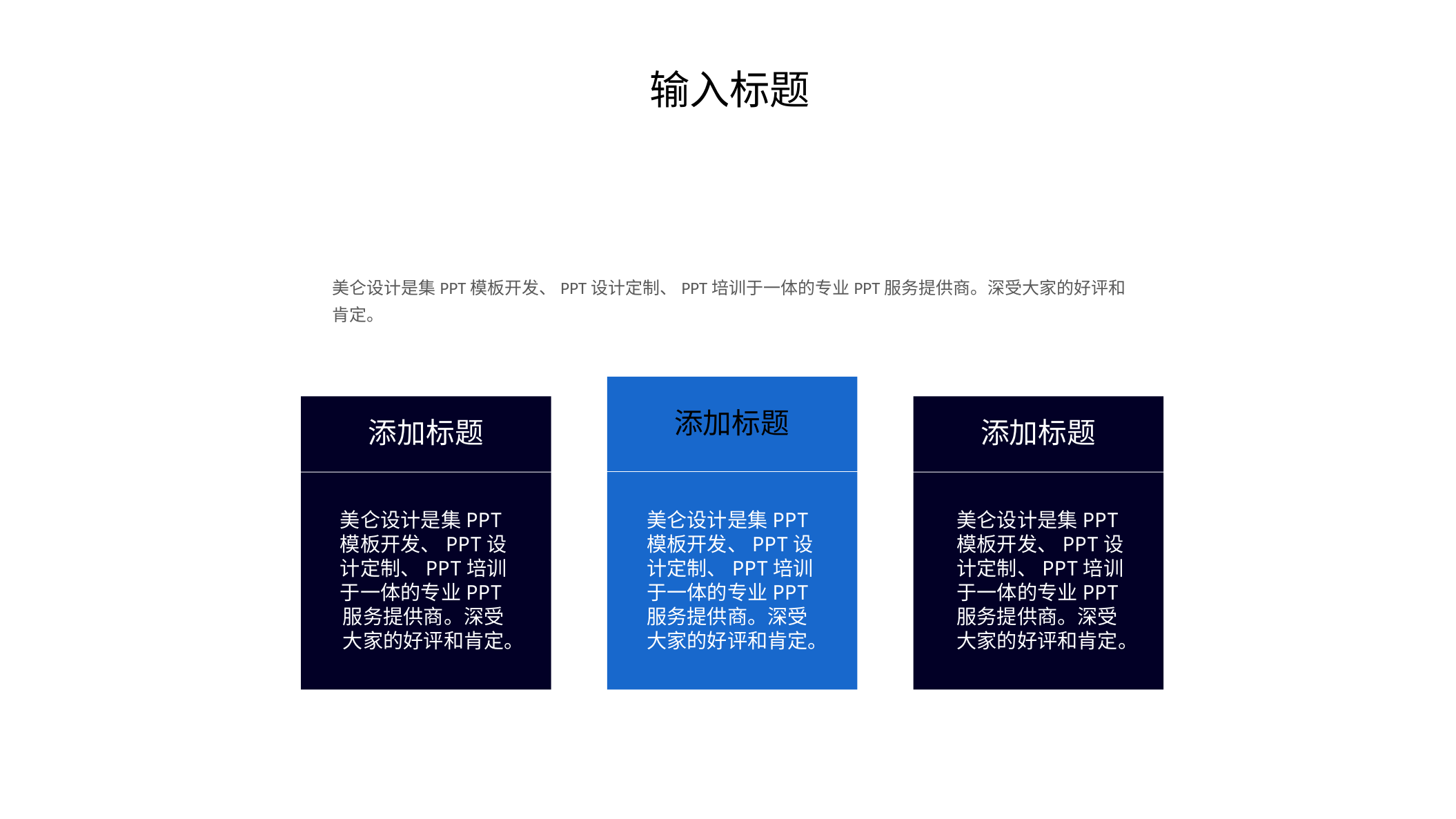

输入标题
美仑设计是集PPT模板开发、PPT设计定制、PPT培训于一体的专业PPT服务提供商。深受大家的好评和肯定。

添加标题

美仑设计是集PPT模板开发、PPT设计定制、PPT培训于一体的专业PPT服务提供商。深受大家的好评和肯定。

添加标题

美仑设计是集PPT模板开发、PPT设计定制、PPT培训于一体的专业PPT服务提供商。深受大家的好评和肯定。

添加标题

美仑设计是集PPT模板开发、PPT设计定制、PPT培训于一体的专业PPT服务提供商。深受大家的好评和肯定。